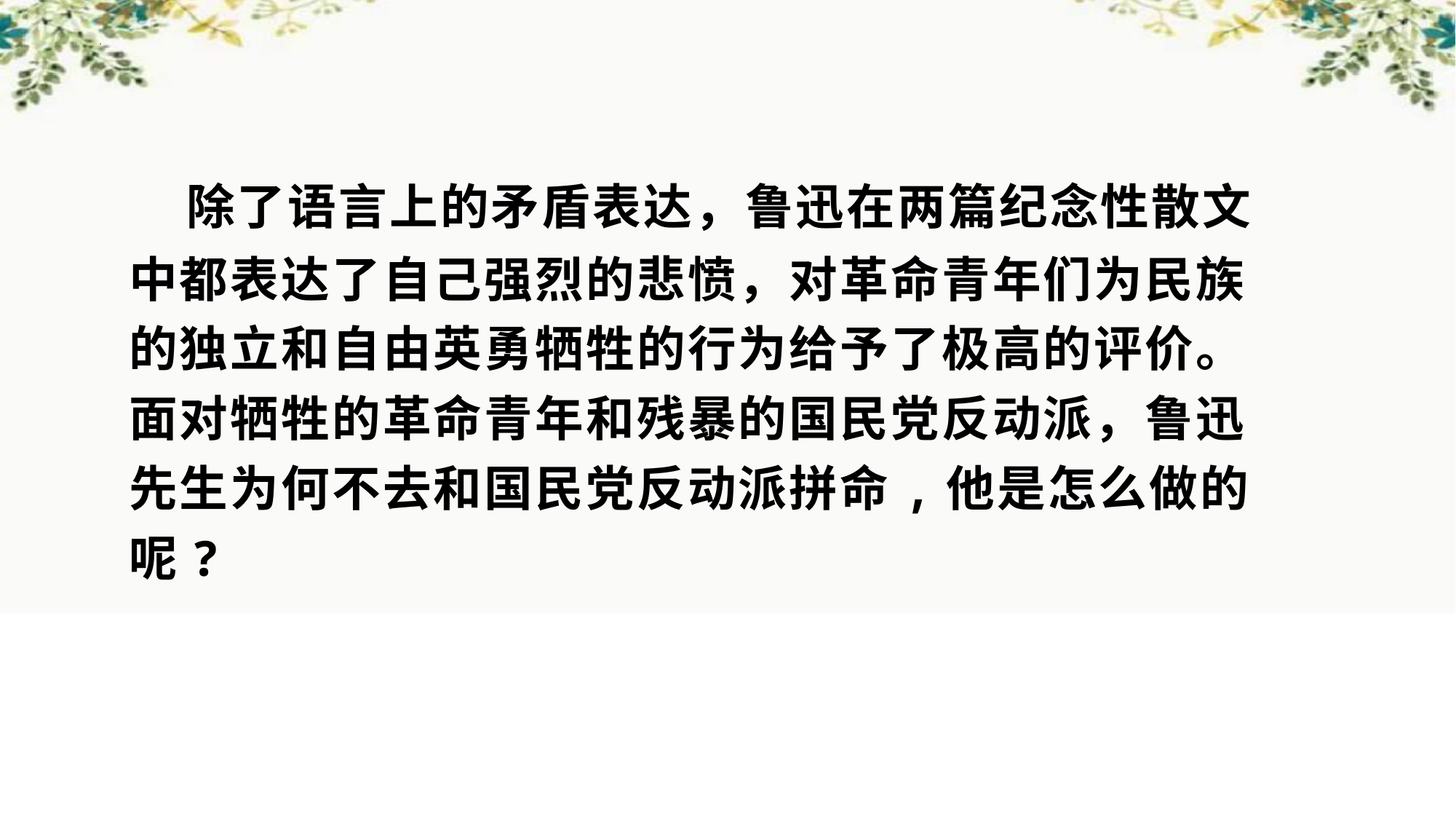

#

   除了语言上的矛盾表达，鲁迅在两篇纪念性散文中都表达了自己强烈的悲愤，对革命青年们为民族的独立和自由英勇牺牲的行为给予了极高的评价。面对牺牲的革命青年和残暴的国民党反动派，鲁迅先生为何不去和国民党反动派拼命,他是怎么做的呢?